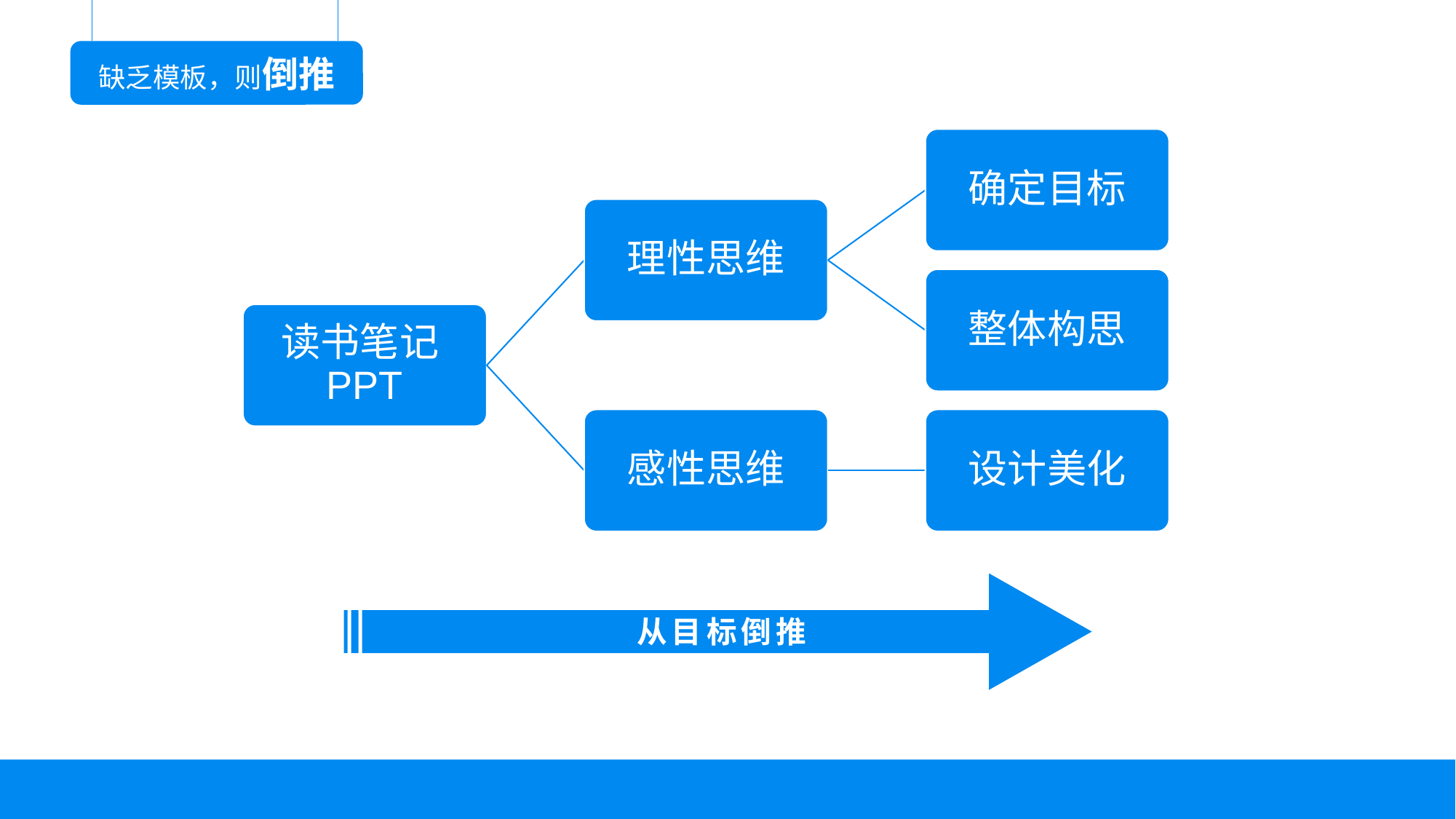

缺乏模板，则倒推

确定目标
理性思维

整体构思

读书笔记PPT

感性思维
设计美化

从目标倒推